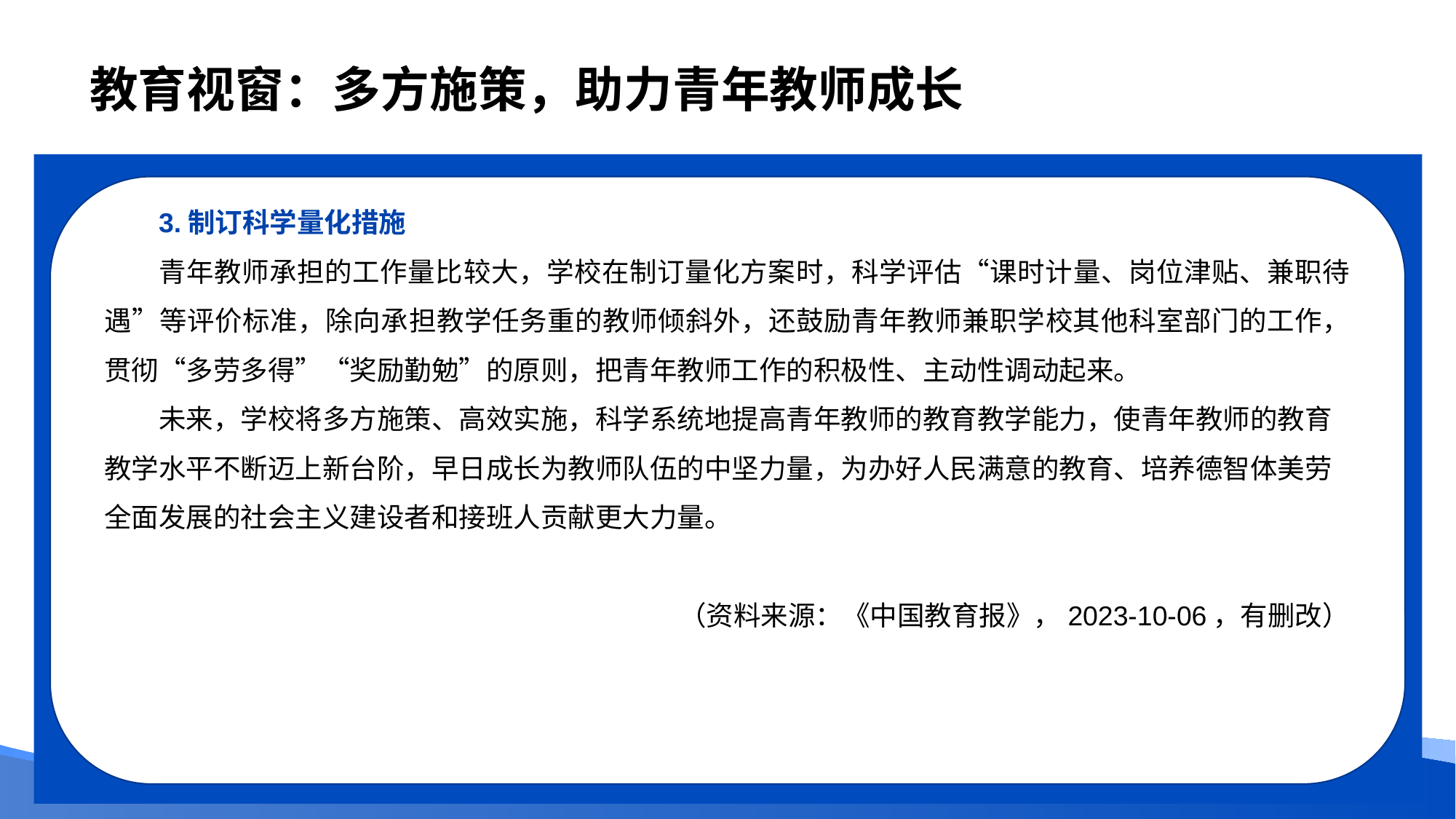

# 教育视窗：多方施策，助力青年教师成长

3.制订科学量化措施
青年教师承担的工作量比较大，学校在制订量化方案时，科学评估“课时计量、岗位津贴、兼职待遇”等评价标准，除向承担教学任务重的教师倾斜外，还鼓励青年教师兼职学校其他科室部门的工作，贯彻“多劳多得”“奖励勤勉”的原则，把青年教师工作的积极性、主动性调动起来。
未来，学校将多方施策、高效实施，科学系统地提高青年教师的教育教学能力，使青年教师的教育教学水平不断迈上新台阶，早日成长为教师队伍的中坚力量，为办好人民满意的教育、培养德智体美劳全面发展的社会主义建设者和接班人贡献更大力量。

（资料来源：《中国教育报》，2023-10-06，有删改）